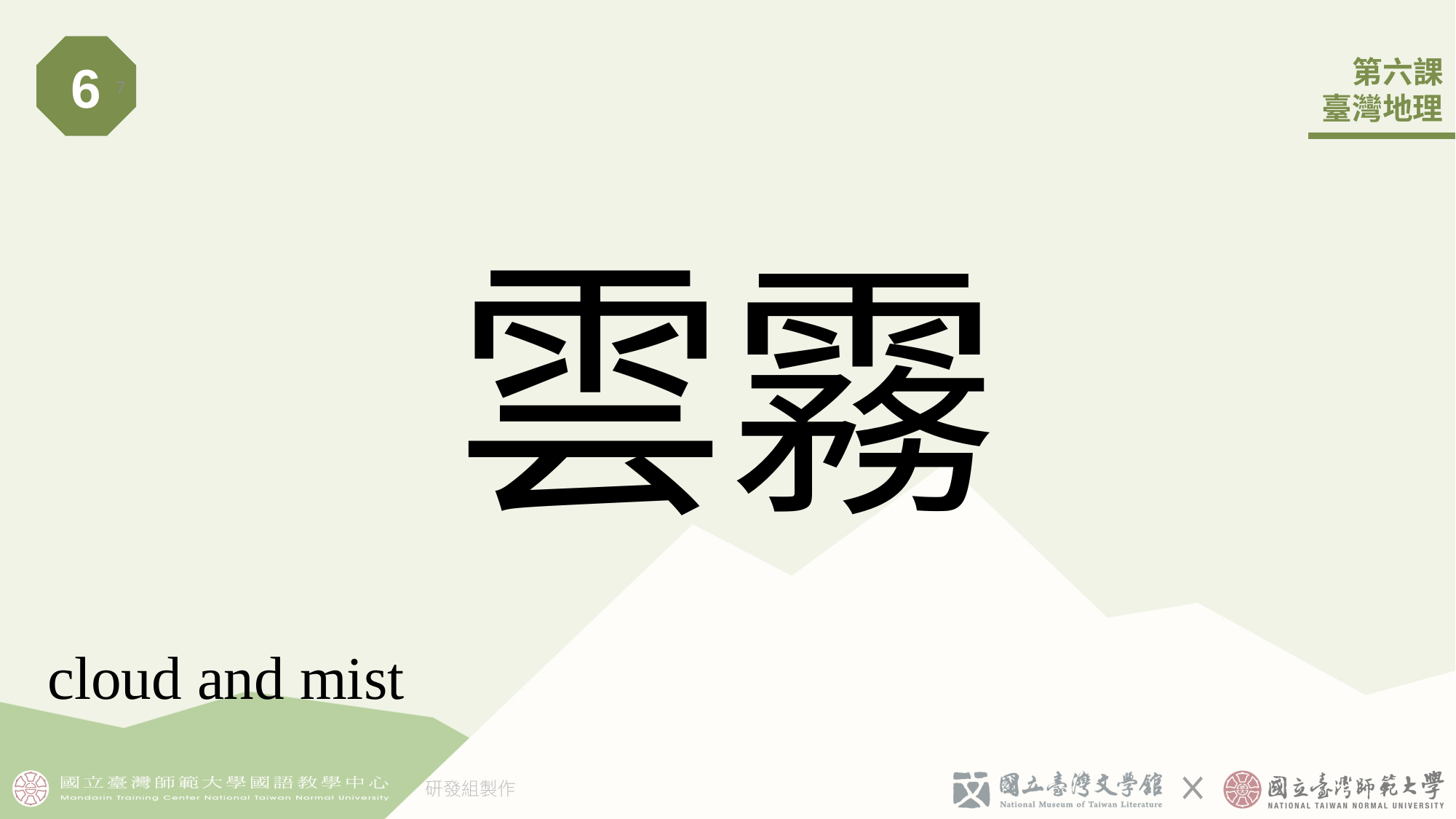

6
7
# 雲霧
cloud and mist